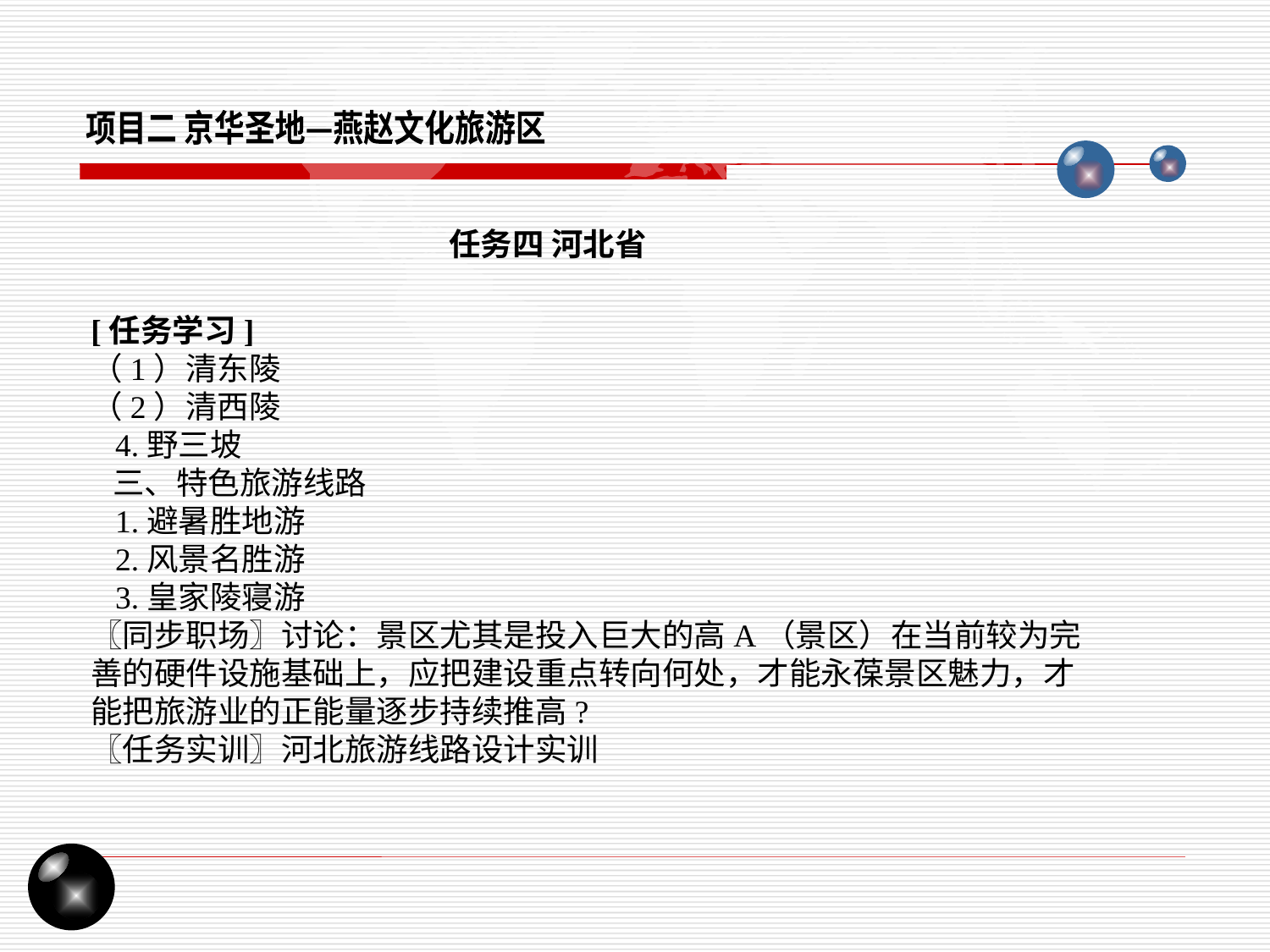

项目二 京华圣地—燕赵文化旅游区
任务四 河北省

[任务学习]
（1）清东陵
（2）清西陵
   4.野三坡
  三、特色旅游线路
   1.避暑胜地游
   2.风景名胜游
   3.皇家陵寝游
〖同步职场〗讨论：景区尤其是投入巨大的高A（景区）在当前较为完善的硬件设施基础上，应把建设重点转向何处，才能永葆景区魅力，才能把旅游业的正能量逐步持续推高?
〖任务实训〗河北旅游线路设计实训